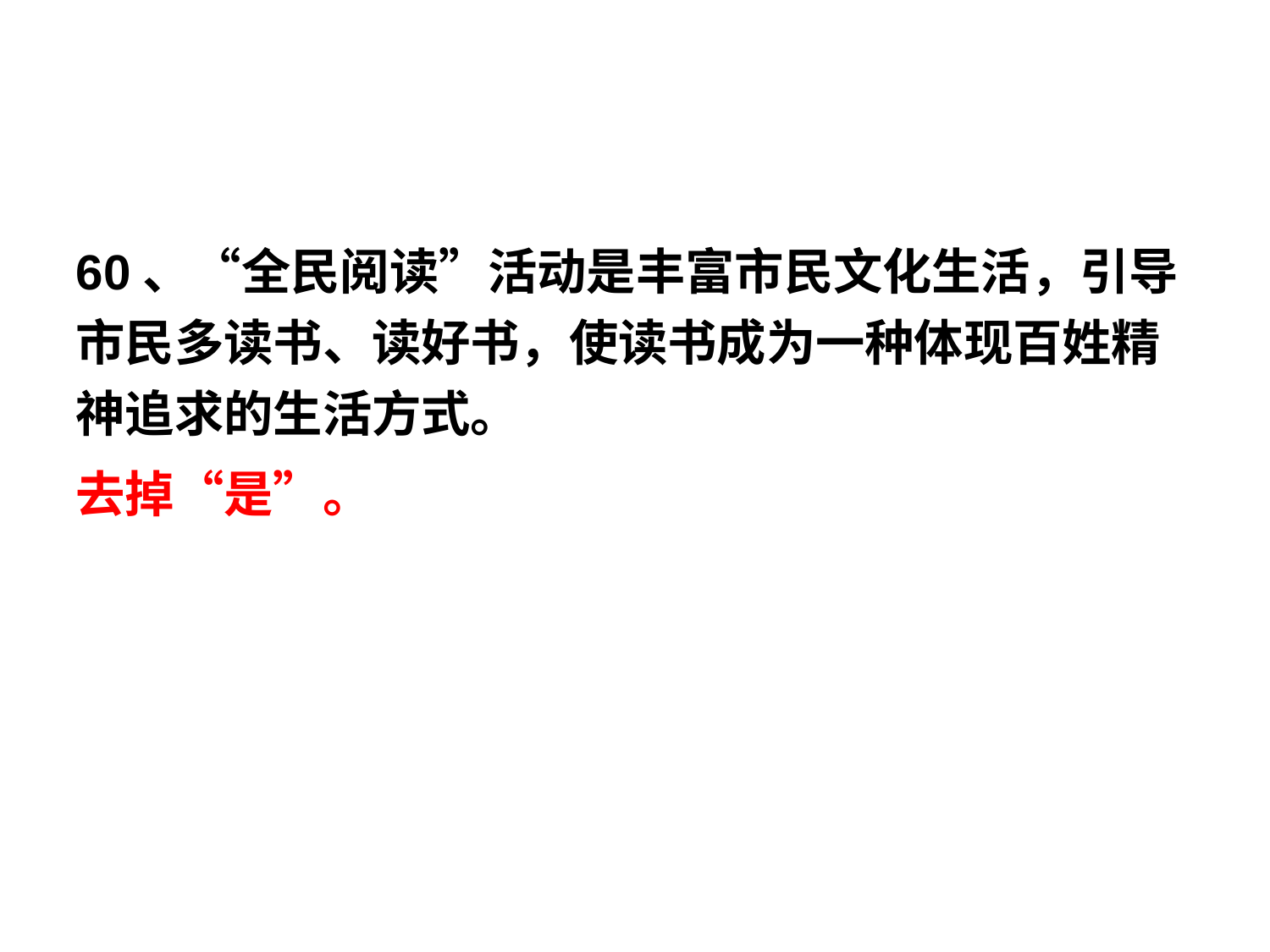

#
60、“全民阅读”活动是丰富市民文化生活，引导市民多读书、读好书，使读书成为一种体现百姓精神追求的生活方式。
去掉“是”。